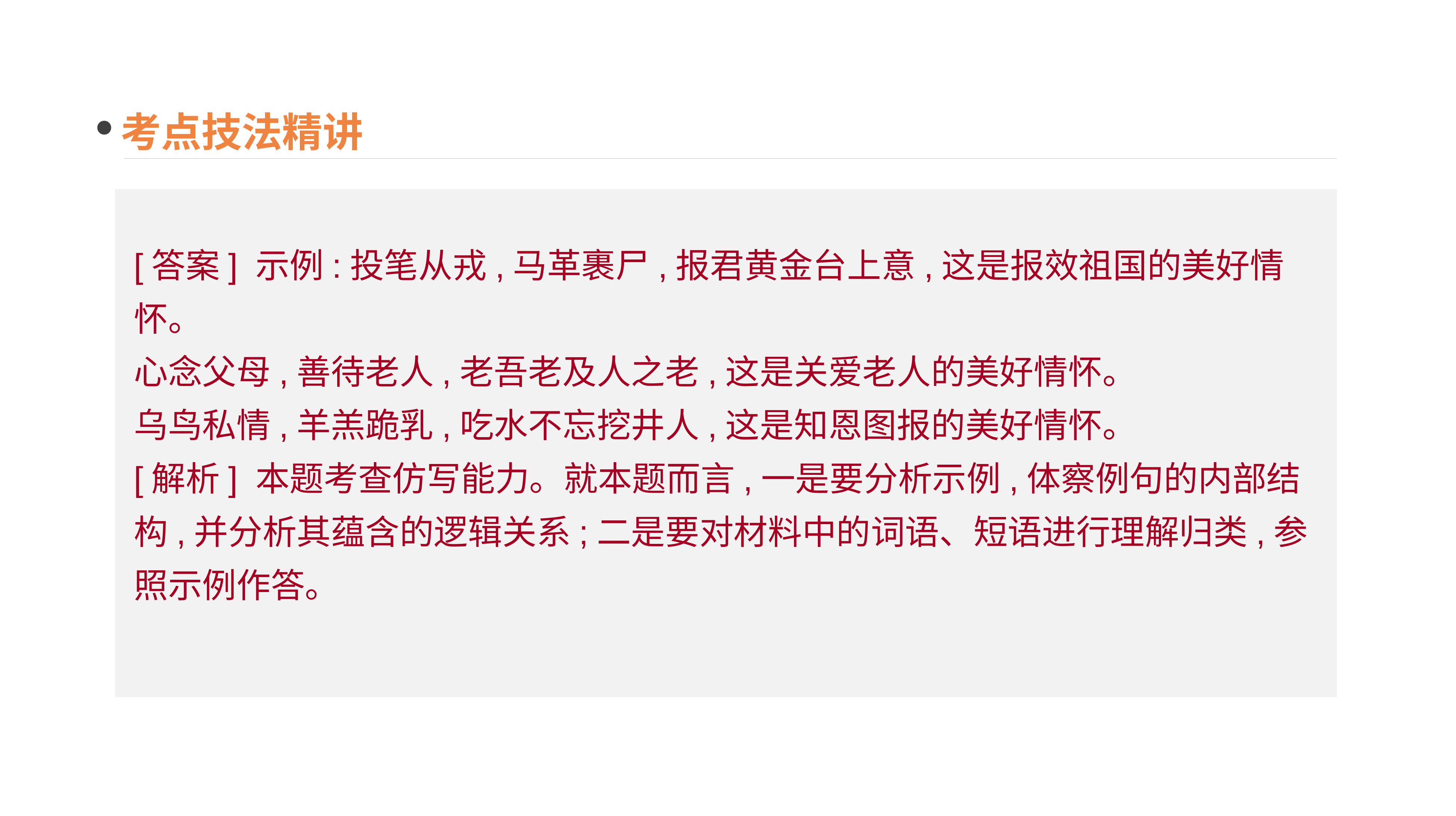

考点技法精讲

[答案] 示例:投笔从戎,马革裹尸,报君黄金台上意,这是报效祖国的美好情怀。
心念父母,善待老人,老吾老及人之老,这是关爱老人的美好情怀。
乌鸟私情,羊羔跪乳,吃水不忘挖井人,这是知恩图报的美好情怀。
[解析] 本题考查仿写能力。就本题而言,一是要分析示例,体察例句的内部结构,并分析其蕴含的逻辑关系;二是要对材料中的词语、短语进行理解归类,参照示例作答。